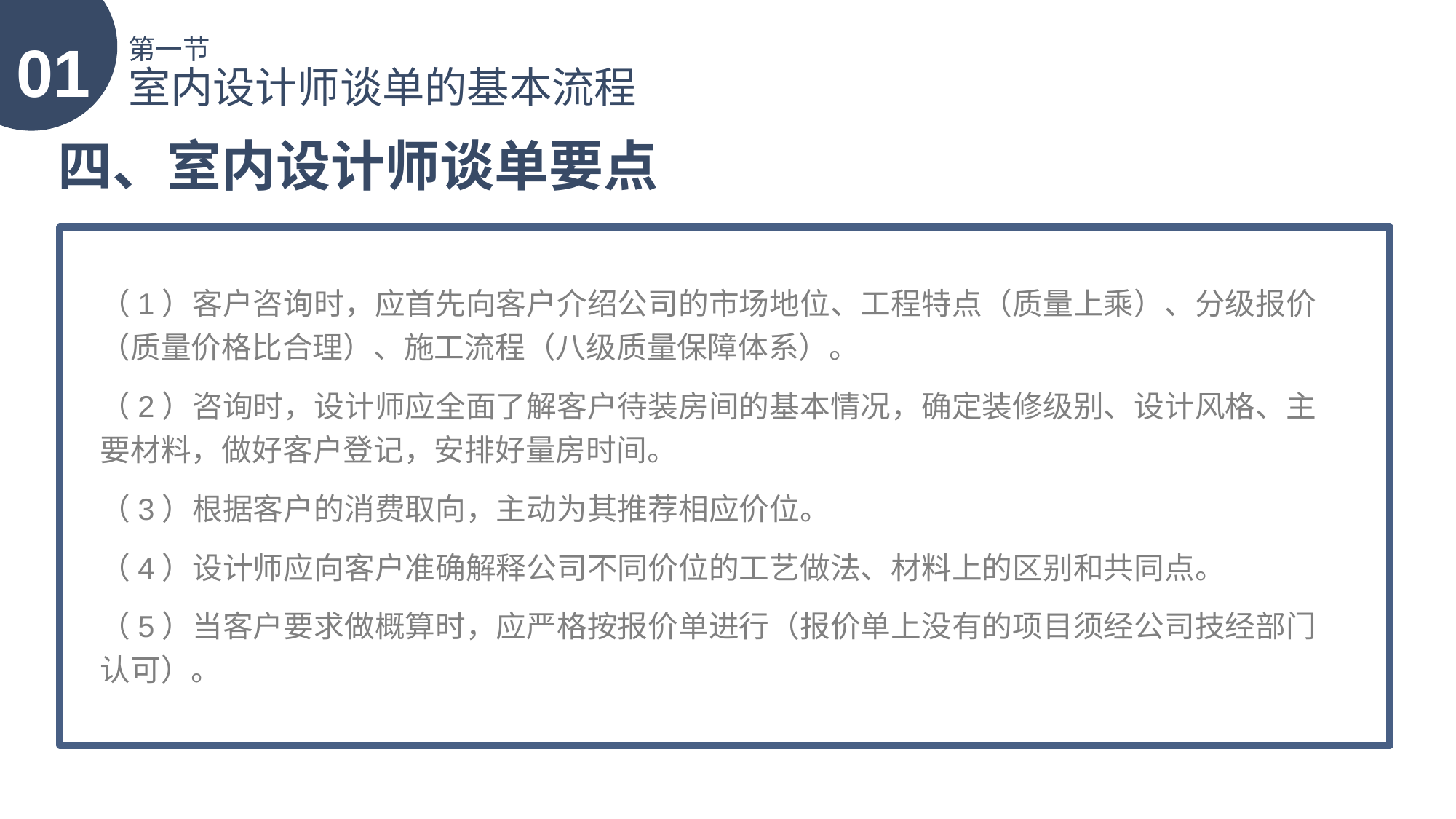

01
第一节
室内设计师谈单的基本流程
四、室内设计师谈单要点

（1）客户咨询时，应首先向客户介绍公司的市场地位、工程特点（质量上乘）、分级报价（质量价格比合理）、施工流程（八级质量保障体系）。
（2）咨询时，设计师应全面了解客户待装房间的基本情况，确定装修级别、设计风格、主要材料，做好客户登记，安排好量房时间。
（3）根据客户的消费取向，主动为其推荐相应价位。
（4）设计师应向客户准确解释公司不同价位的工艺做法、材料上的区别和共同点。
（5）当客户要求做概算时，应严格按报价单进行（报价单上没有的项目须经公司技经部门认可）。